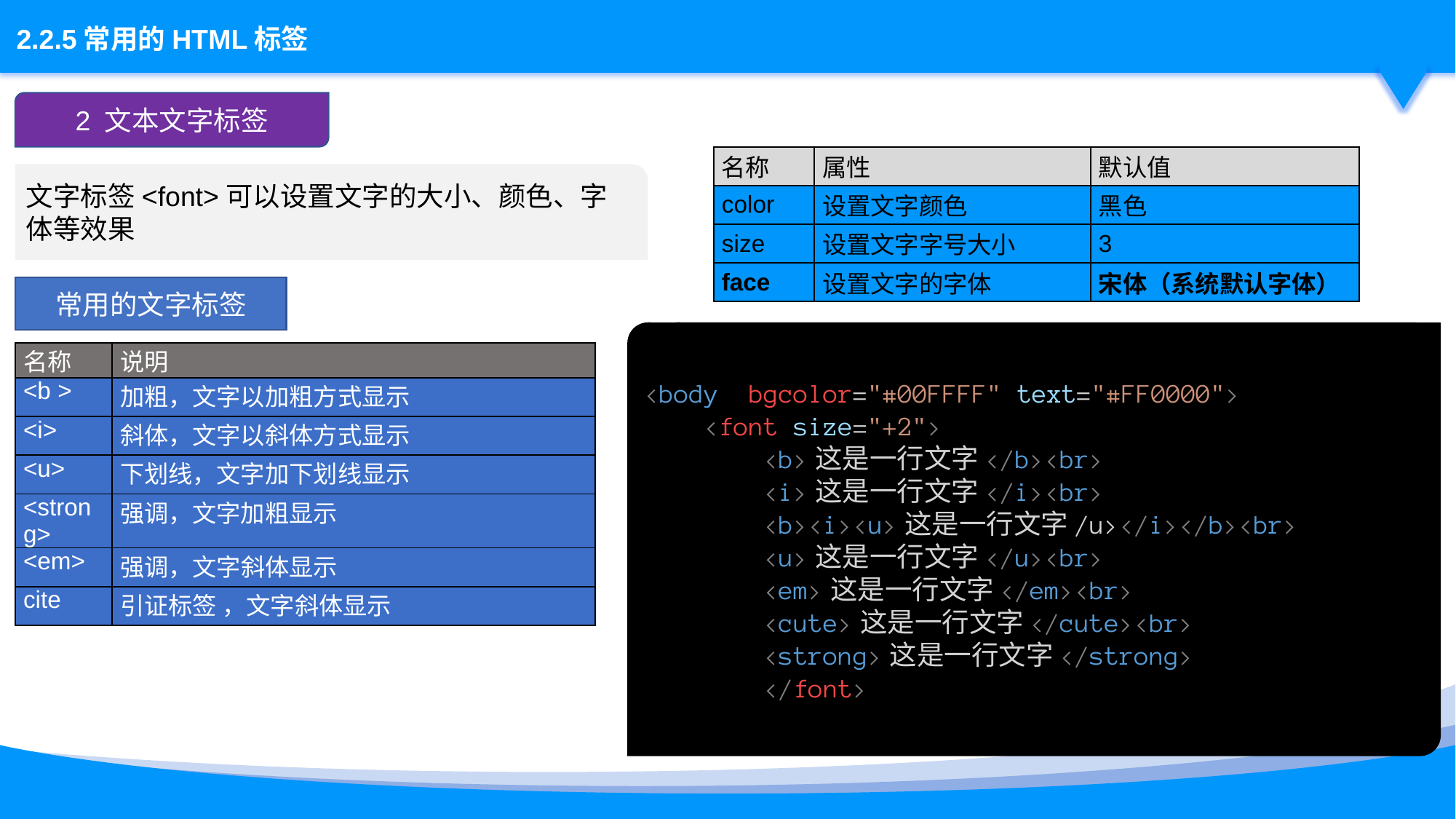

2 文本文字标签
| 名称 | 属性 | 默认值 |
| --- | --- | --- |
| color | 设置文字颜色 | 黑色 |
| size | 设置文字字号大小 | 3 |
| face | 设置文字的字体 | 宋体（系统默认字体） |
文字标签<font>可以设置文字的大小、颜色、字体等效果
常用的文字标签
<body  bgcolor="#00FFFF" text="#FF0000">
    <font size="+2">
        <b>这是一行文字</b><br>
        <i>这是一行文字</i><br>
        <b><i><u>这是一行文字/u></i></b><br>
        <u>这是一行文字</u><br>
        <em>这是一行文字</em><br>
        <cute>这是一行文字</cute><br>
        <strong>这是一行文字</strong>
        </font>
<html>
<head>
<meta http-equiv="Content-Type" content="text/html; charset=utf-8" />
<title>这是一个HTML网页</title>
</head>
<body  bgcolor="#00FFFF" text="#FF0000">
<font color="#000099" size="5" face="黑体" >文字</font>
</body>
</html>
| 名称 | 说明 |
| --- | --- |
| <b > | 加粗，文字以加粗方式显示 |
| <i> | 斜体，文字以斜体方式显示 |
| <u> | 下划线，文字加下划线显示 |
| <strong> | 强调，文字加粗显示 |
| <em> | 强调，文字斜体显示 |
| cite | 引证标签 ，文字斜体显示 |